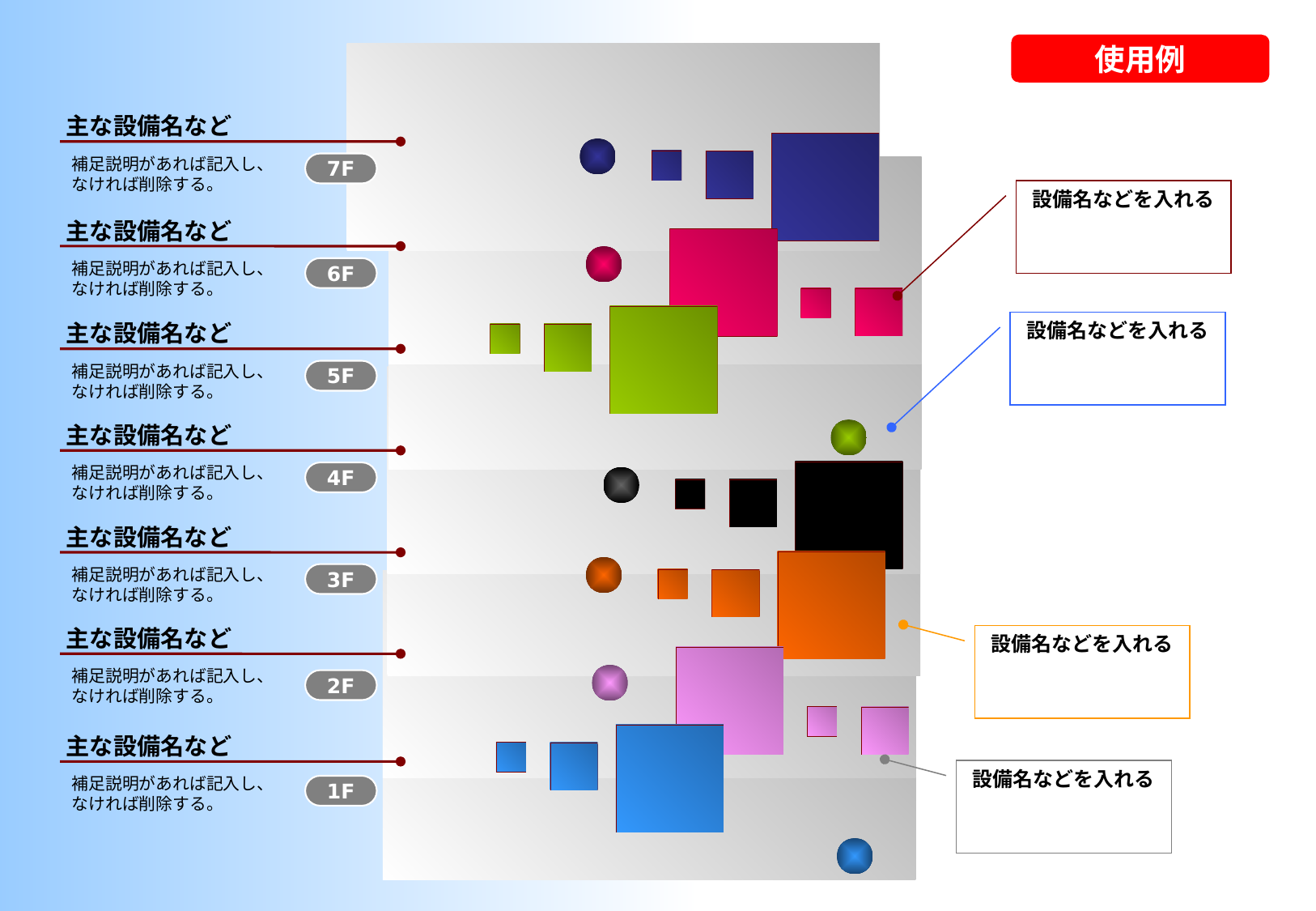

使用例

主な設備名など

補足説明があれば記入し、なければ削除する。

7F
設備名などを入れる
主な設備名など

補足説明があれば記入し、なければ削除する。
6F

設備名などを入れる
主な設備名など

補足説明があれば記入し、なければ削除する。
5F
主な設備名など

補足説明があれば記入し、なければ削除する。

4F

主な設備名など

補足説明があれば記入し、なければ削除する。
3F

主な設備名など
設備名などを入れる

補足説明があれば記入し、なければ削除する。

2F

主な設備名など

設備名などを入れる

補足説明があれば記入し、なければ削除する。
1F